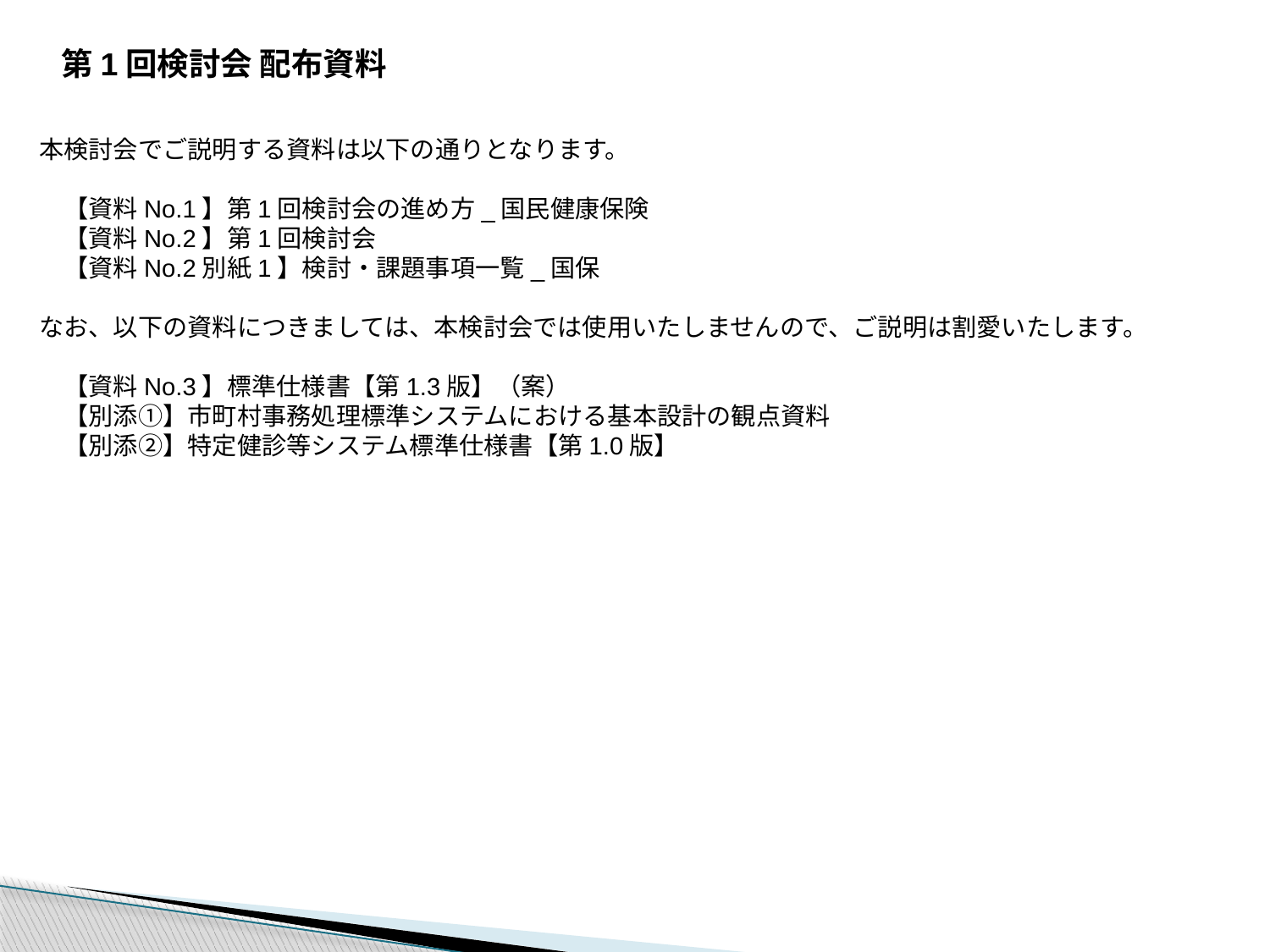

第1回検討会 配布資料
本検討会でご説明する資料は以下の通りとなります。

　【資料No.1】第1回検討会の進め方_国民健康保険
　【資料No.2】第1回検討会
　【資料No.2別紙1】検討・課題事項一覧_国保

なお、以下の資料につきましては、本検討会では使用いたしませんので、ご説明は割愛いたします。

　【資料No.3】標準仕様書【第1.3版】（案）
　【別添①】市町村事務処理標準システムにおける基本設計の観点資料
　【別添②】特定健診等システム標準仕様書【第1.0版】